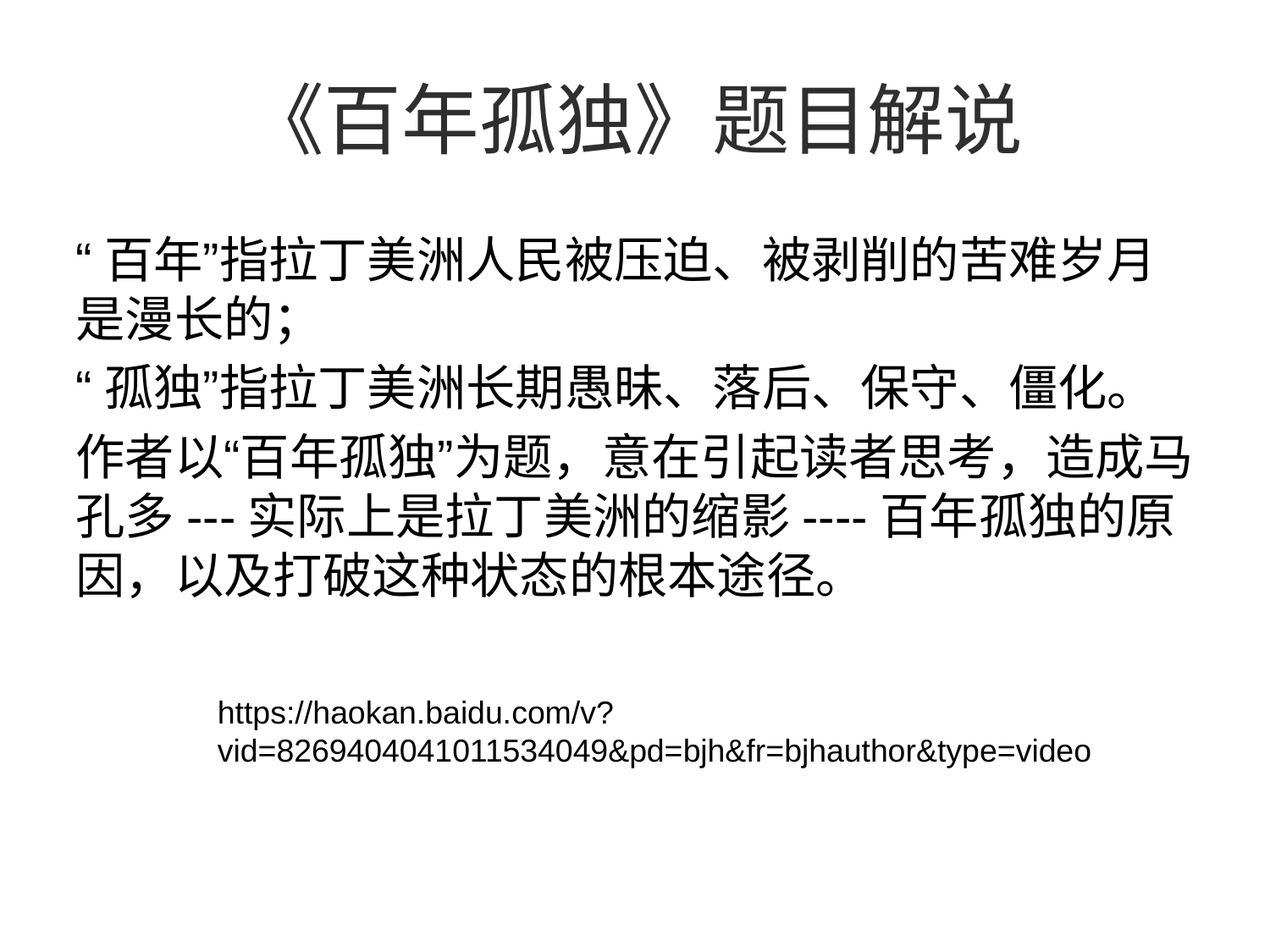

# 《百年孤独》题目解说
“百年”指拉丁美洲人民被压迫、被剥削的苦难岁月是漫长的；
“孤独”指拉丁美洲长期愚昧、落后、保守、僵化。
作者以“百年孤独”为题，意在引起读者思考，造成马孔多---实际上是拉丁美洲的缩影----百年孤独的原因，以及打破这种状态的根本途径。
https://haokan.baidu.com/v?vid=8269404041011534049&pd=bjh&fr=bjhauthor&type=video